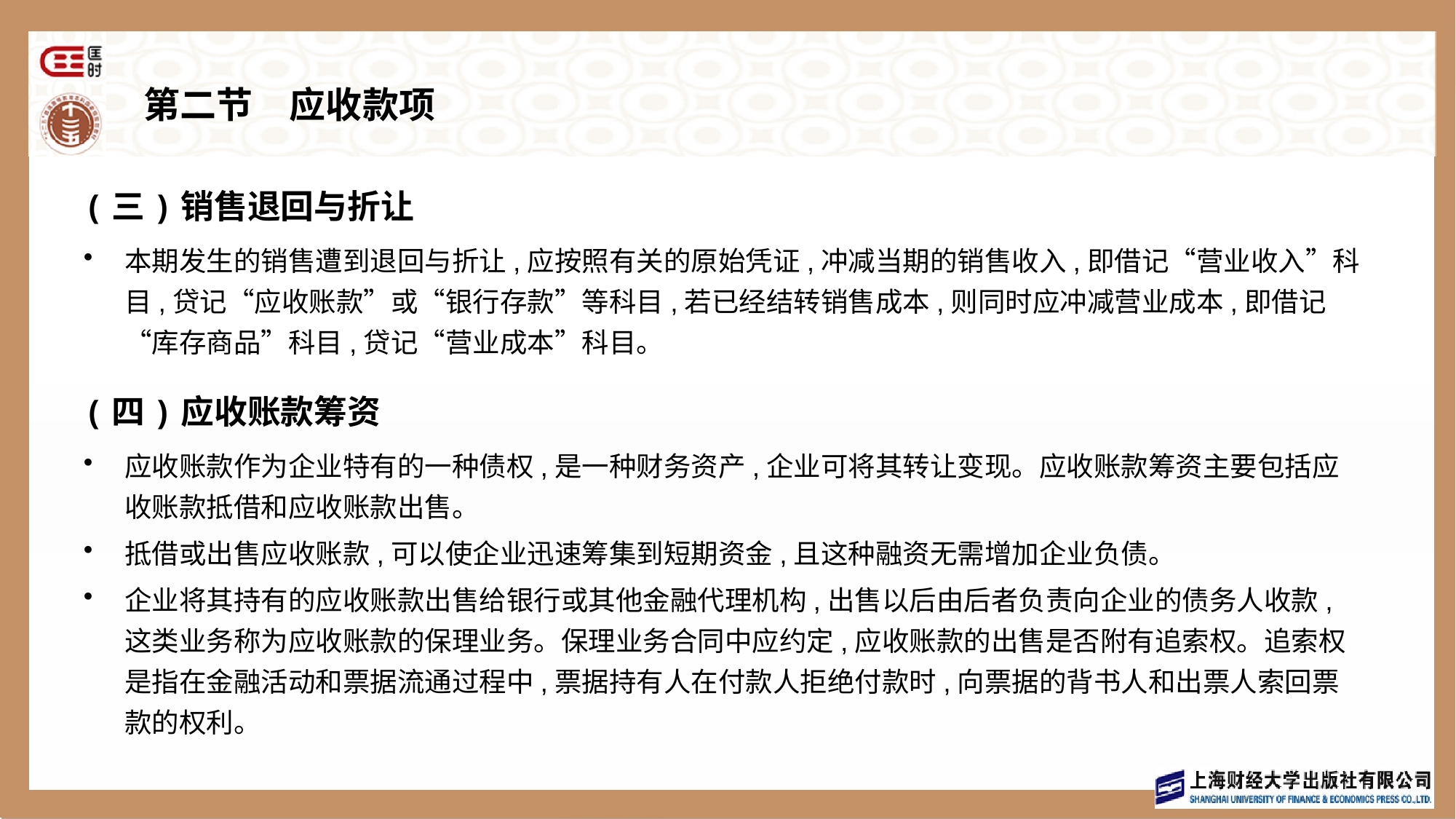

# 第二节　应收款项
(三)销售退回与折让
本期发生的销售遭到退回与折让,应按照有关的原始凭证,冲减当期的销售收入,即借记“营业收入”科目,贷记“应收账款”或“银行存款”等科目,若已经结转销售成本,则同时应冲减营业成本,即借记“库存商品”科目,贷记“营业成本”科目。
(四)应收账款筹资
应收账款作为企业特有的一种债权,是一种财务资产,企业可将其转让变现。应收账款筹资主要包括应收账款抵借和应收账款出售。
抵借或出售应收账款,可以使企业迅速筹集到短期资金,且这种融资无需增加企业负债。
企业将其持有的应收账款出售给银行或其他金融代理机构,出售以后由后者负责向企业的债务人收款,这类业务称为应收账款的保理业务。保理业务合同中应约定,应收账款的出售是否附有追索权。追索权是指在金融活动和票据流通过程中,票据持有人在付款人拒绝付款时,向票据的背书人和出票人索回票款的权利。